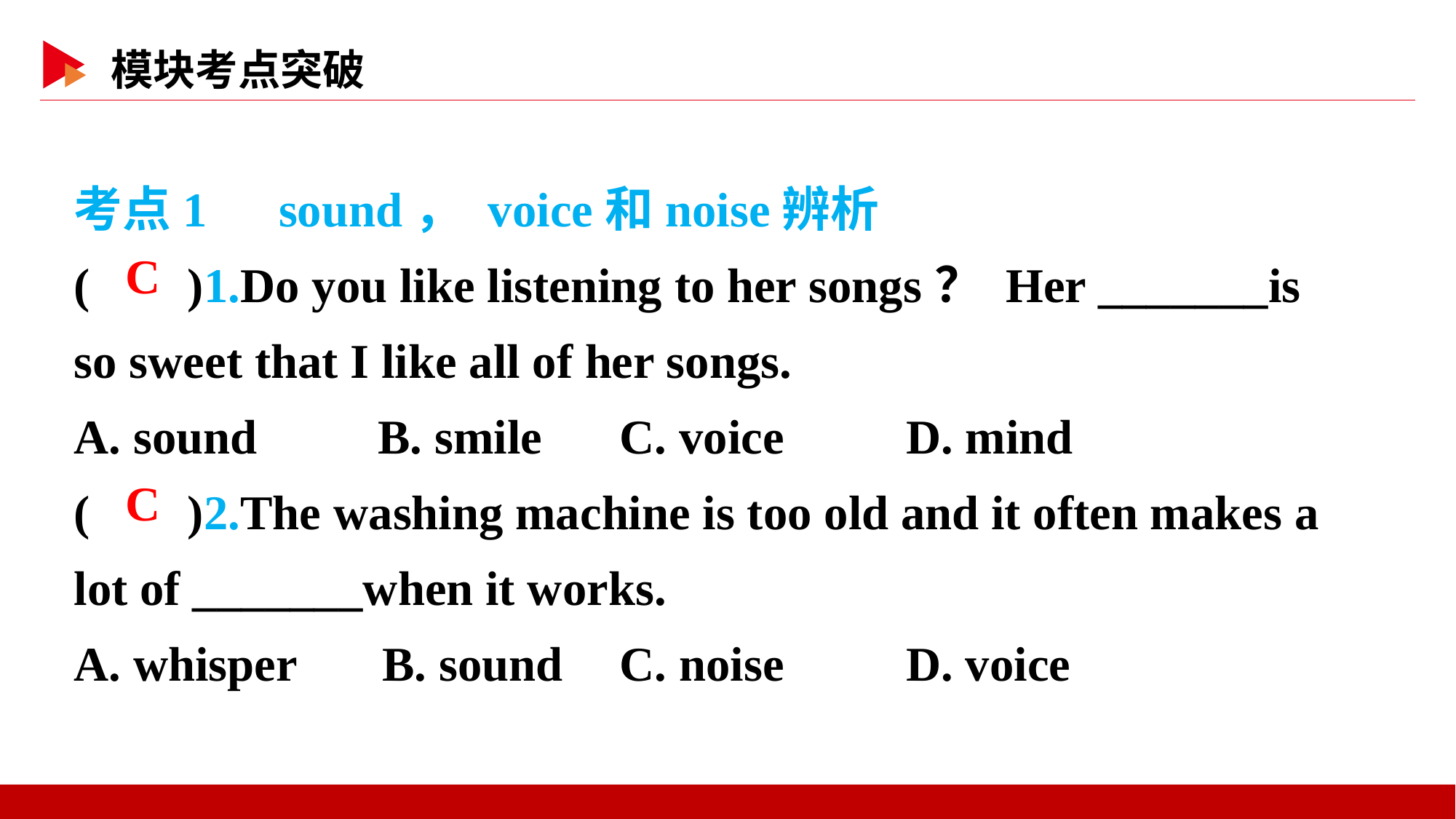

考点1　sound， voice和noise辨析
(        )1.Do you like listening to her songs？ Her _______is so sweet that I like all of her songs.
A. sound　　B. smile	C. voice          D. mind
(        )2.The washing machine is too old and it often makes a lot of _______when it works.
A. whisper       B. sound	C. noise          D. voice
   C
   C